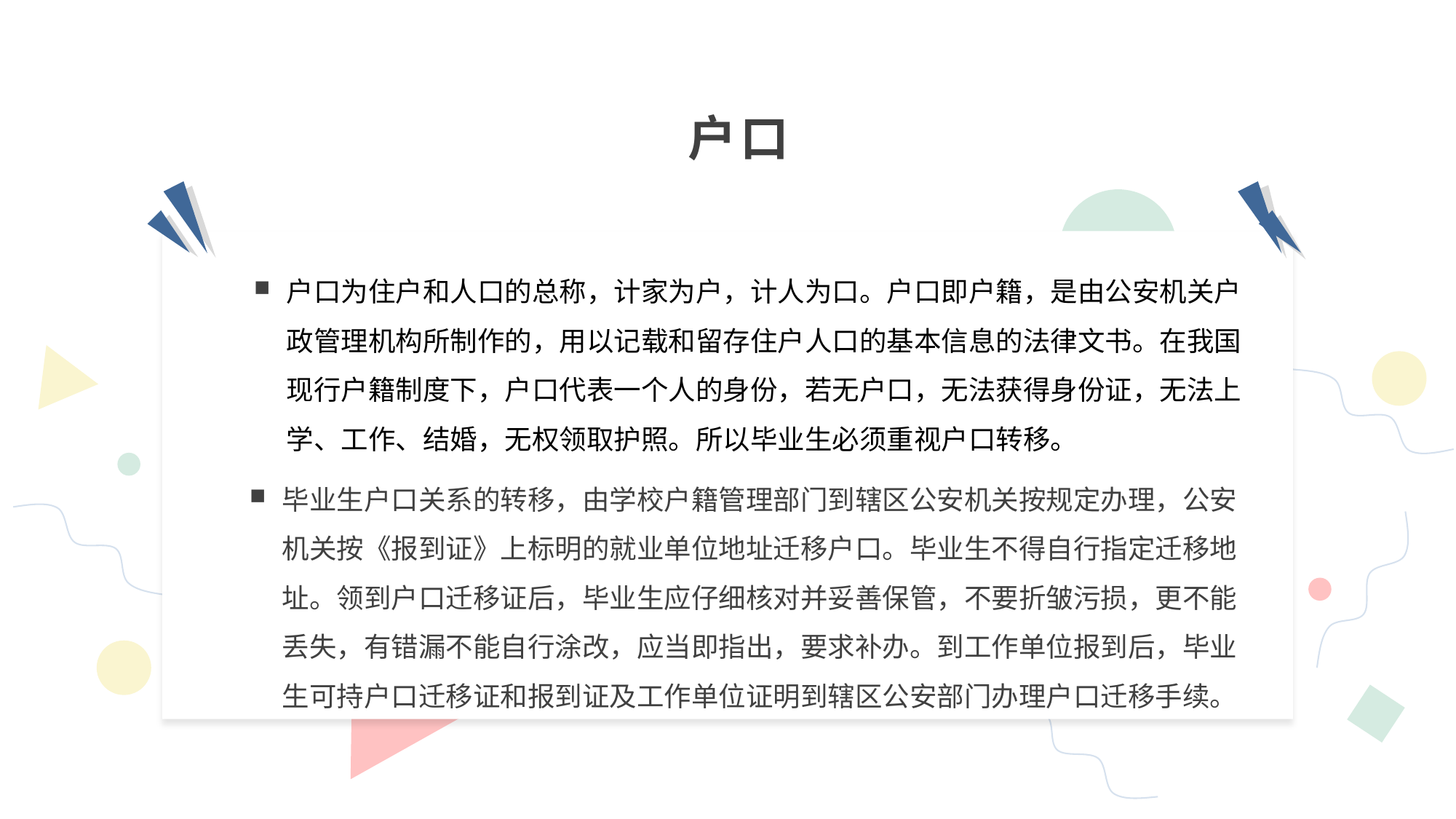

户口

户口为住户和人口的总称，计家为户，计人为口。户口即户籍，是由公安机关户政管理机构所制作的，用以记载和留存住户人口的基本信息的法律文书。在我国现行户籍制度下，户口代表一个人的身份，若无户口，无法获得身份证，无法上学、工作、结婚，无权领取护照。所以毕业生必须重视户口转移。

毕业生户口关系的转移，由学校户籍管理部门到辖区公安机关按规定办理，公安机关按《报到证》上标明的就业单位地址迁移户口。毕业生不得自行指定迁移地址。领到户口迁移证后，毕业生应仔细核对并妥善保管，不要折皱污损，更不能丢失，有错漏不能自行涂改，应当即指出，要求补办。到工作单位报到后，毕业生可持户口迁移证和报到证及工作单位证明到辖区公安部门办理户口迁移手续。